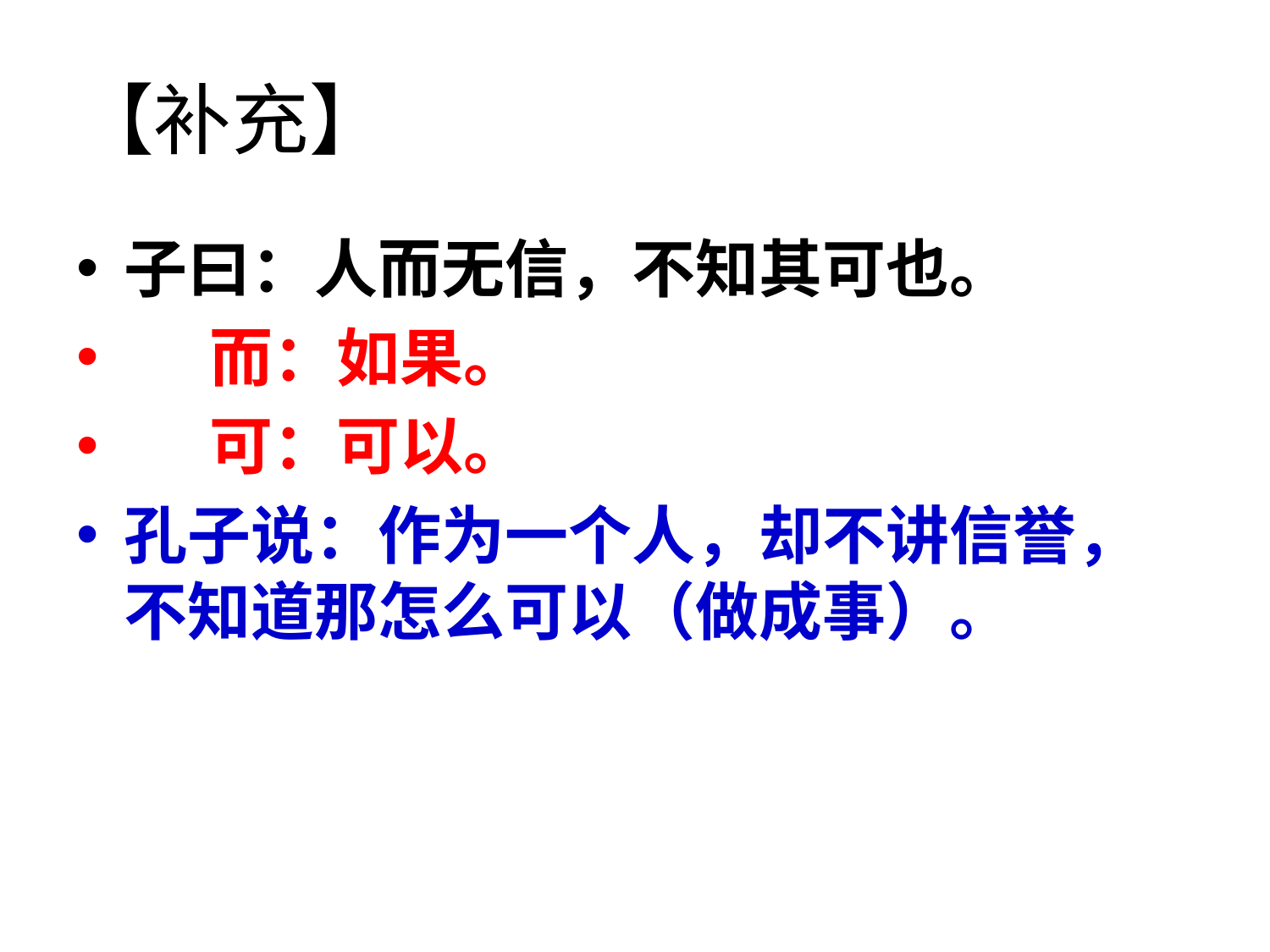

# 【补充】
子曰：人而无信，不知其可也。
    而：如果。
    可：可以。
孔子说：作为一个人，却不讲信誉，不知道那怎么可以（做成事）。